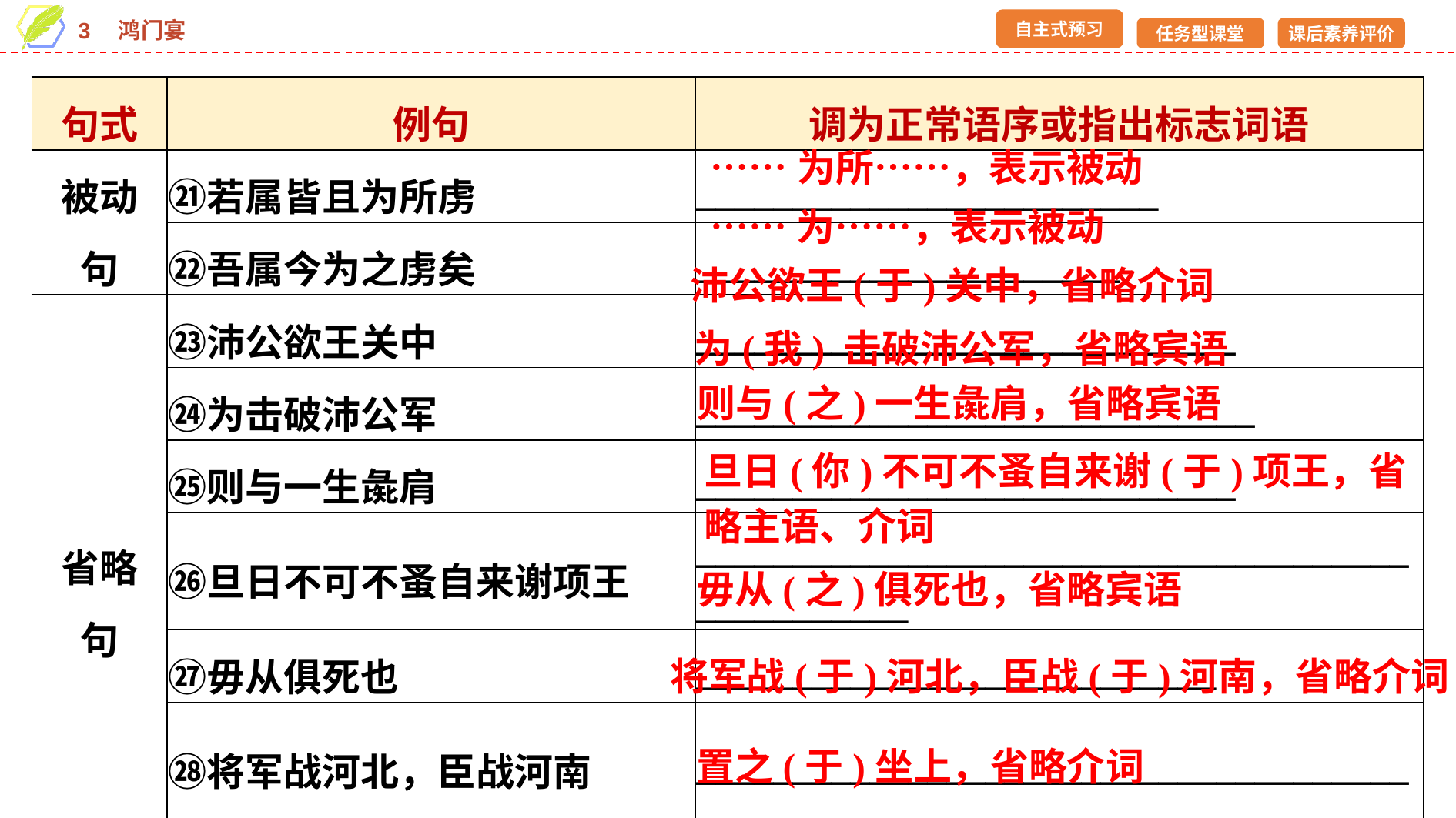

| 句式 | 例句 | 调为正常语序或指出标志词语 |
| --- | --- | --- |
| 被动 句 | ㉑若属皆且为所虏 | \_\_\_\_\_\_\_\_\_\_\_\_\_\_\_\_\_\_\_\_\_\_\_\_ |
|  | ㉒吾属今为之虏矣 | \_\_\_\_\_\_\_\_\_\_\_\_\_\_\_\_\_\_\_\_\_\_ |
| 省略 句 | ㉓沛公欲王关中 | \_\_\_\_\_\_\_\_\_\_\_\_\_\_\_\_\_\_\_\_\_\_\_\_\_\_\_\_ |
|  | ㉔为击破沛公军 | \_\_\_\_\_\_\_\_\_\_\_\_\_\_\_\_\_\_\_\_\_\_\_\_\_\_\_\_\_ |
|  | ㉕则与一生彘肩 | \_\_\_\_\_\_\_\_\_\_\_\_\_\_\_\_\_\_\_\_\_\_\_\_\_\_\_\_ |
|  | ㉖旦日不可不蚤自来谢项王 | \_\_\_\_\_\_\_\_\_\_\_\_\_\_\_\_\_\_\_\_\_\_\_\_\_\_\_\_\_\_\_\_\_\_\_\_\_\_\_\_\_\_\_\_\_\_\_\_ |
|  | ㉗毋从俱死也 | \_\_\_\_\_\_\_\_\_\_\_\_\_\_\_\_\_\_\_\_\_\_\_\_\_\_\_ |
|  | ㉘将军战河北，臣战河南 | \_\_\_\_\_\_\_\_\_\_\_\_\_\_\_\_\_\_\_\_\_\_\_\_\_\_\_\_\_\_\_\_\_\_\_\_\_ |
|  | ㉙置之坐上 | \_\_\_\_\_\_\_\_\_\_\_\_\_\_\_\_\_\_\_\_\_\_\_\_ |
……为所……，表示被动
……为……，表示被动
沛公欲王(于)关中，省略介词
为(我) 击破沛公军，省略宾语
则与(之)一生彘肩，省略宾语
旦日(你)不可不蚤自来谢(于)项王，省略主语、介词
毋从(之)俱死也，省略宾语
将军战(于)河北，臣战(于)河南，省略介词
置之(于)坐上，省略介词